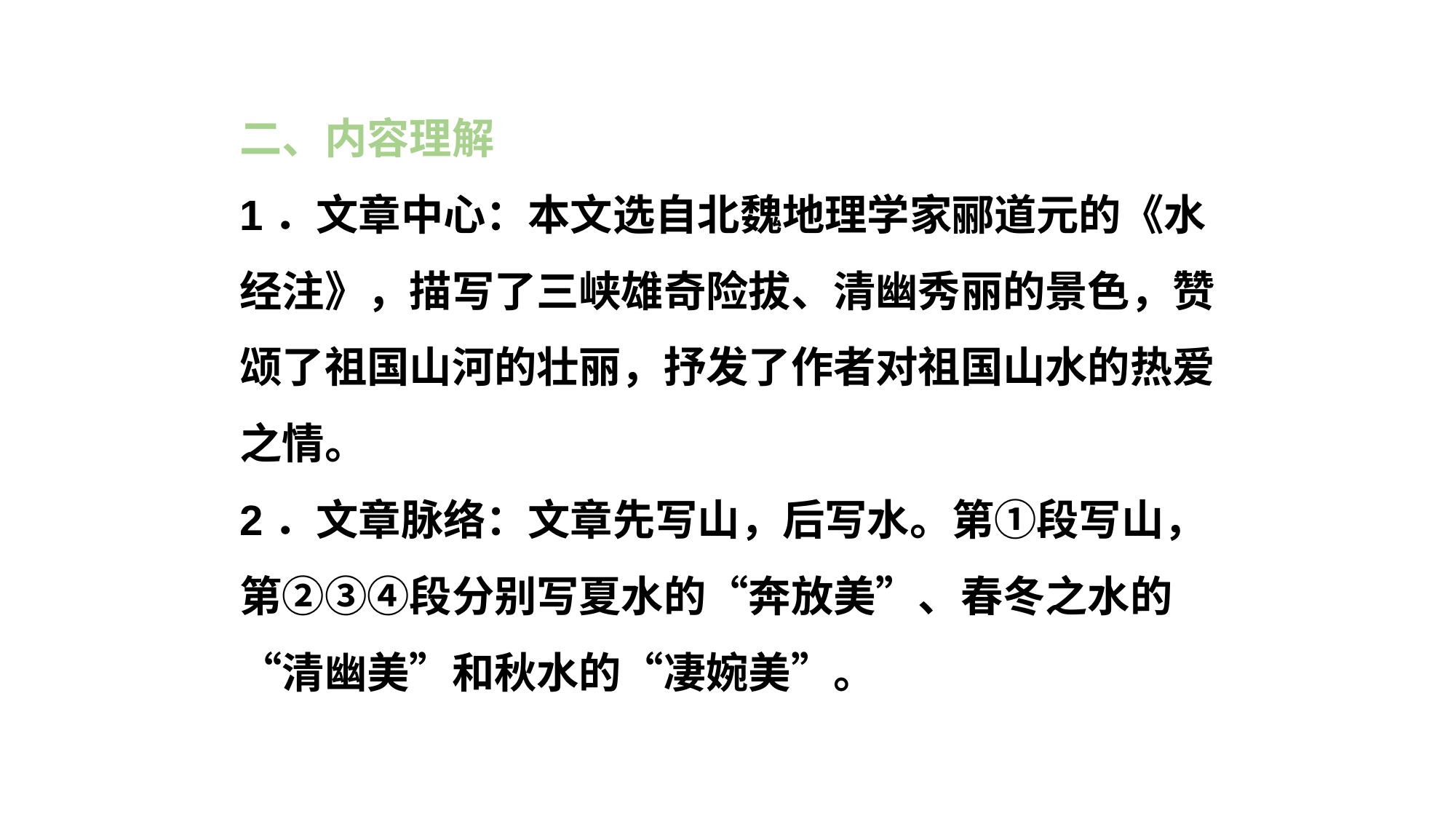

二、内容理解
1．文章中心：本文选自北魏地理学家郦道元的《水经注》，描写了三峡雄奇险拔、清幽秀丽的景色，赞颂了祖国山河的壮丽，抒发了作者对祖国山水的热爱之情。
2．文章脉络：文章先写山，后写水。第①段写山，第②③④段分别写夏水的“奔放美”、春冬之水的“清幽美”和秋水的“凄婉美”。